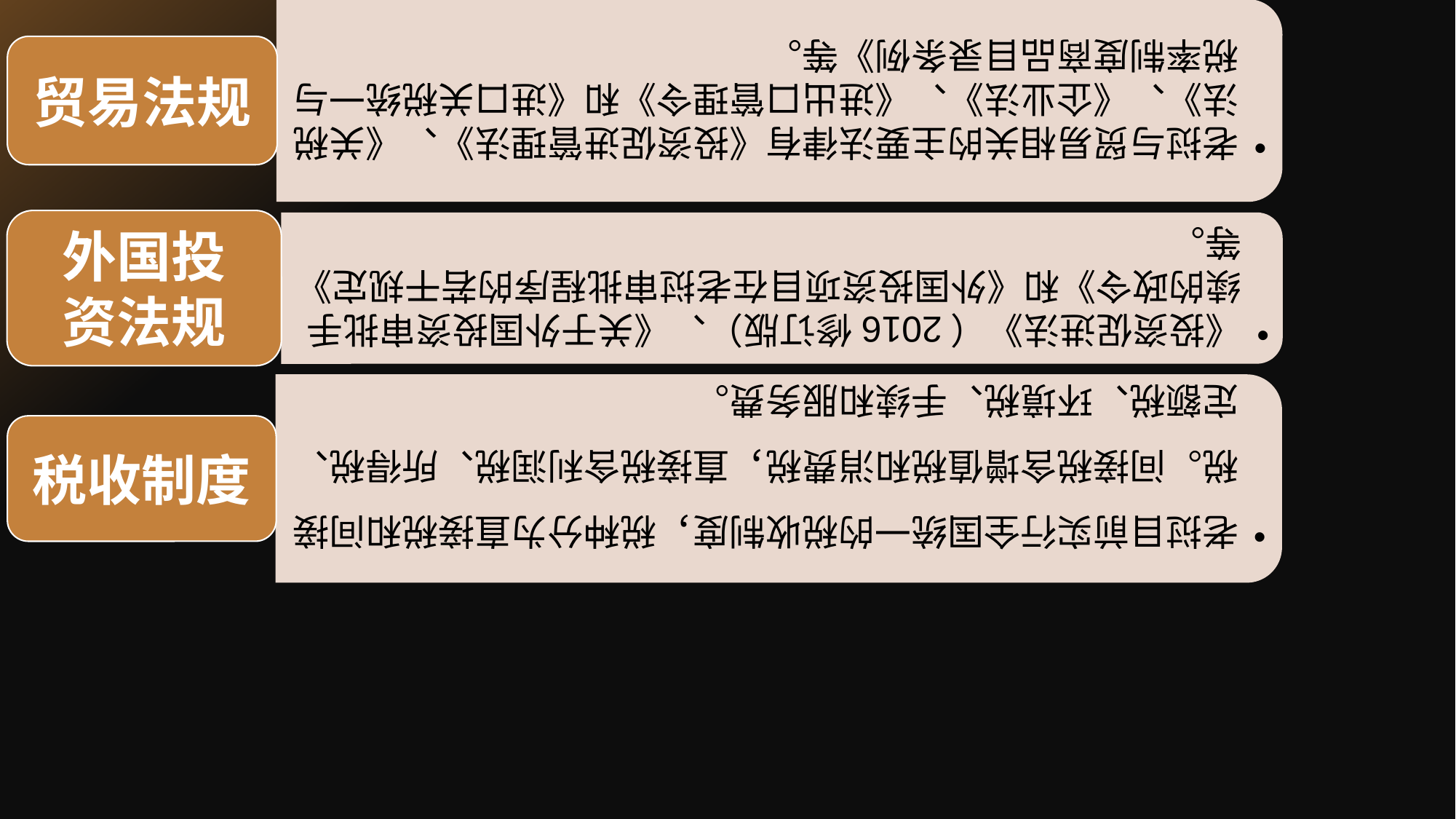

# 三、法律环境
老挝与贸易相关的主要法律有《投资促进管理法》、《关税法》、《企业法》、《进出口管理令》和《进口关税统一与税率制度商品目录条例》等。
贸易法规
《投资促进法》（2016修订版）、《关于外国投资审批手续的政令》和《外国投资项目在老挝审批程序的若干规定》等。
外国投
资法规
老挝目前实行全国统一的税收制度，税种分为直接税和间接税。间接税含增值税和消费税，直接税含利润税、所得税、定额税、环境税、手续和服务费。
税收制度